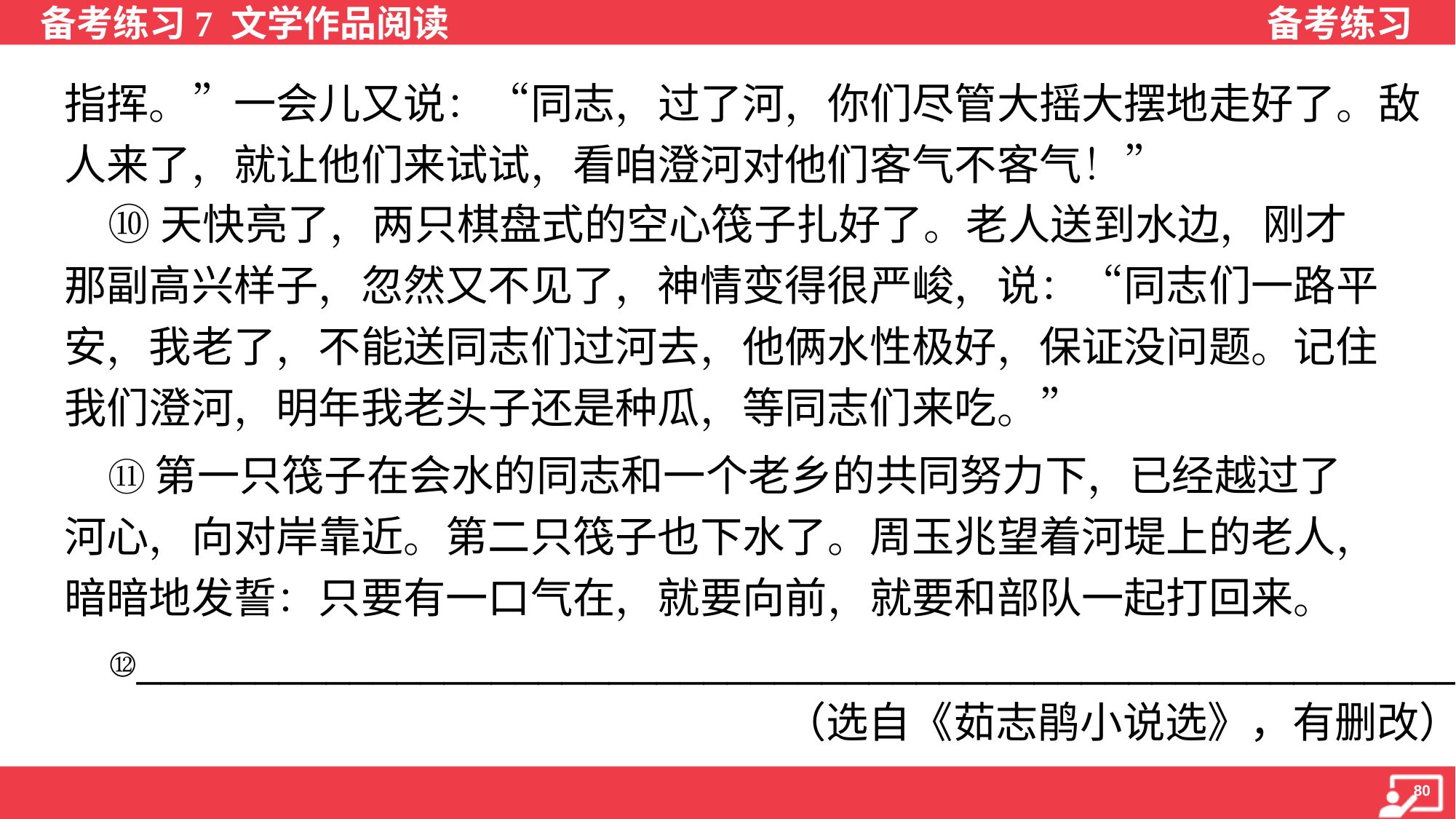

指挥。”一会儿又说：“同志，过了河，你们尽管大摇大摆地走好了。敌
人来了，就让他们来试试，看咱澄河对他们客气不客气！”
    ⑩天快亮了，两只棋盘式的空心筏子扎好了。老人送到水边，刚才
那副高兴样子，忽然又不见了，神情变得很严峻，说：“同志们一路平
安，我老了，不能送同志们过河去，他俩水性极好，保证没问题。记住
我们澄河，明年我老头子还是种瓜，等同志们来吃。”
    ⑪第一只筏子在会水的同志和一个老乡的共同努力下，已经越过了
河心，向对岸靠近。第二只筏子也下水了。周玉兆望着河堤上的老人，
暗暗地发誓：只要有一口气在，就要向前，就要和部队一起打回来。
    ⑫________________________________________________________
（选自《茹志鹃小说选》，有删改）